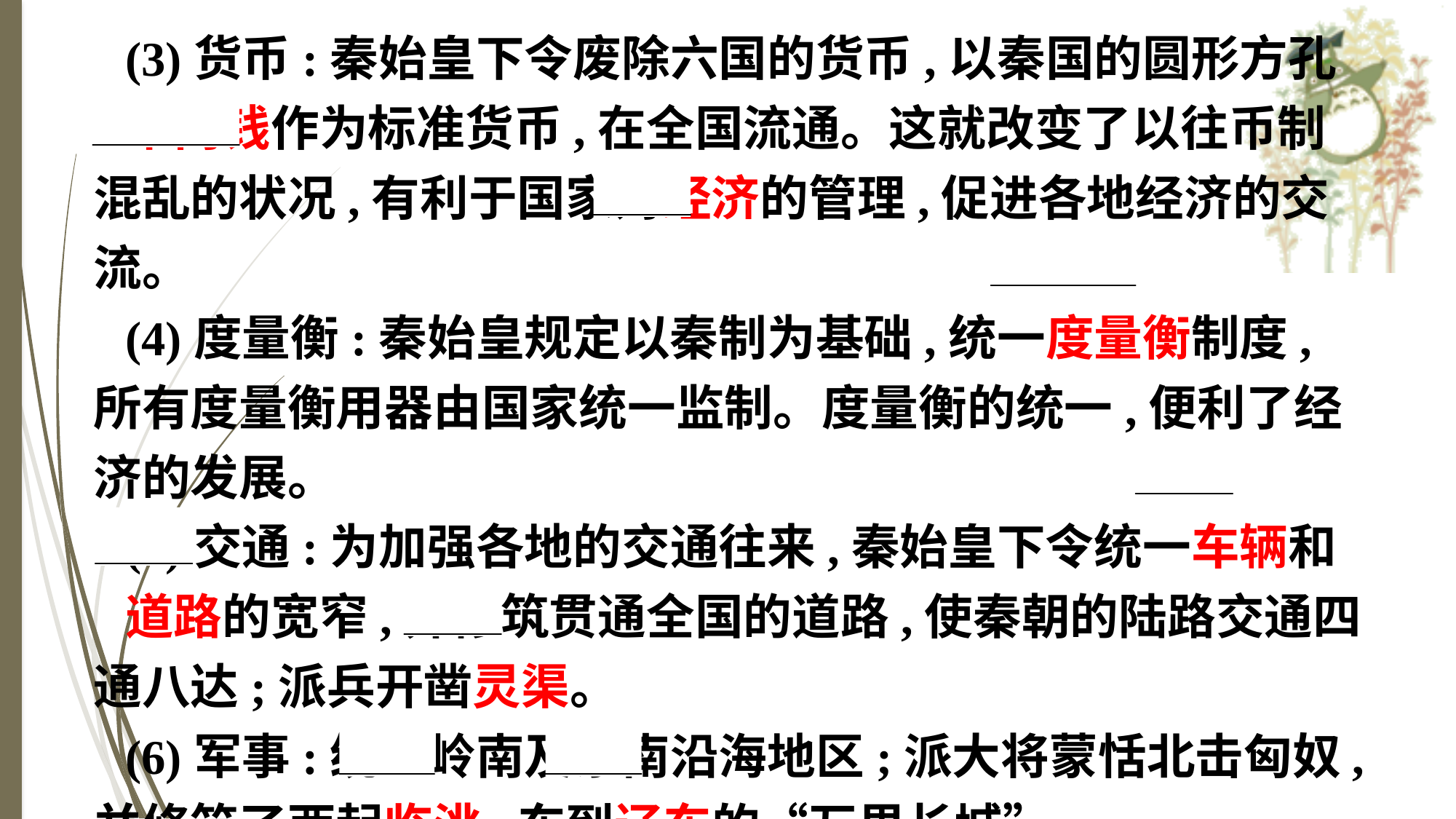

(3)货币:秦始皇下令废除六国的货币,以秦国的圆形方孔
半两钱作为标准货币,在全国流通。这就改变了以往币制混乱的状况,有利于国家对经济的管理,促进各地经济的交流。
(4)度量衡:秦始皇规定以秦制为基础,统一度量衡制度,所有度量衡用器由国家统一监制。度量衡的统一,便利了经济的发展。
(5)交通:为加强各地的交通往来,秦始皇下令统一车辆和
道路的宽窄,并修筑贯通全国的道路,使秦朝的陆路交通四通八达;派兵开凿灵渠。
(6)军事:统一岭南及东南沿海地区;派大将蒙恬北击匈奴,并修筑了西起临洮,东到辽东的“万里长城”。